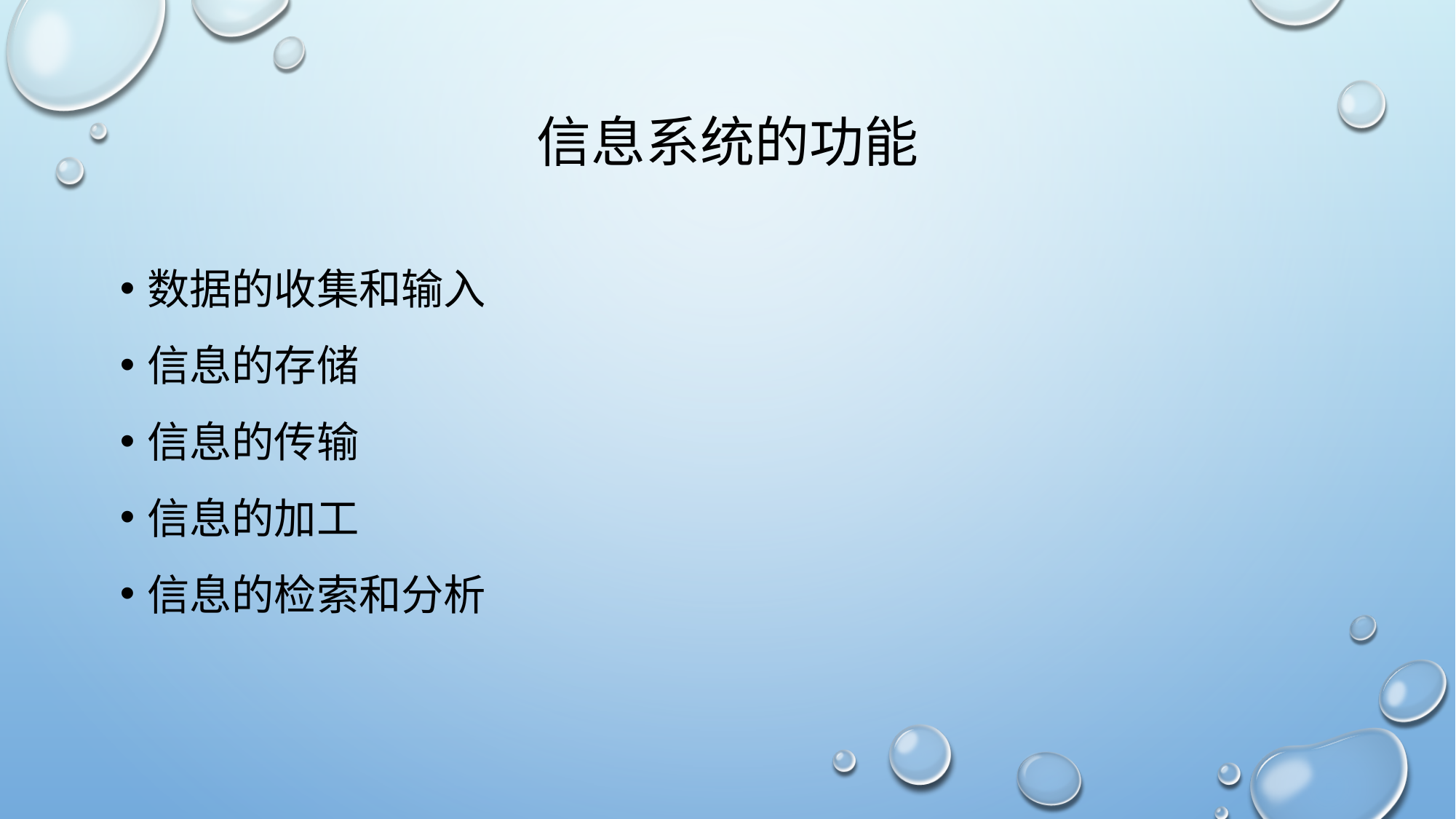

# 信息系统的功能
数据的收集和输入
信息的存储
信息的传输
信息的加工
信息的检索和分析